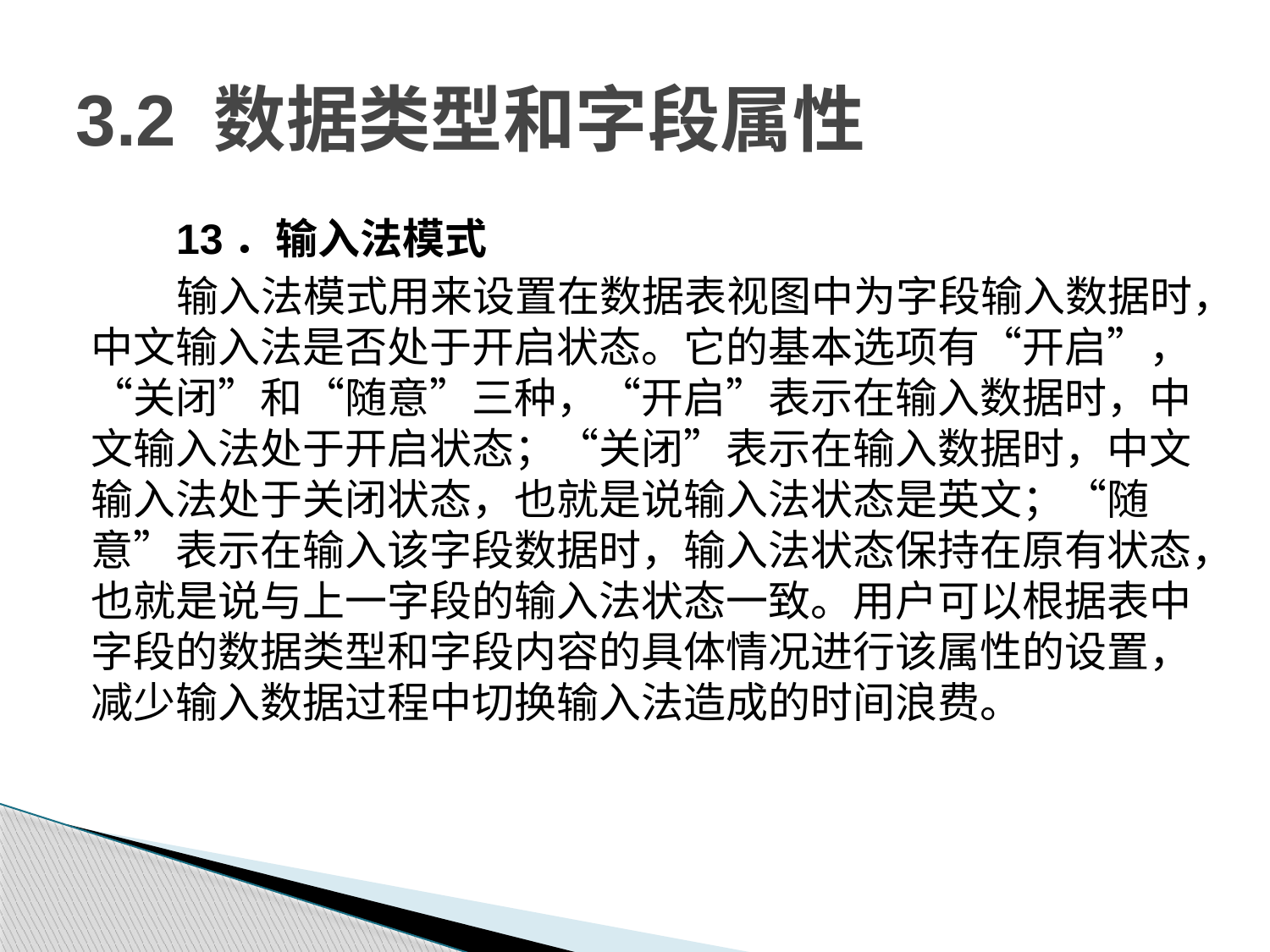

# 3.2 数据类型和字段属性
13．输入法模式
输入法模式用来设置在数据表视图中为字段输入数据时，中文输入法是否处于开启状态。它的基本选项有“开启”，“关闭”和“随意”三种，“开启”表示在输入数据时，中文输入法处于开启状态；“关闭”表示在输入数据时，中文输入法处于关闭状态，也就是说输入法状态是英文；“随意”表示在输入该字段数据时，输入法状态保持在原有状态，也就是说与上一字段的输入法状态一致。用户可以根据表中字段的数据类型和字段内容的具体情况进行该属性的设置，减少输入数据过程中切换输入法造成的时间浪费。